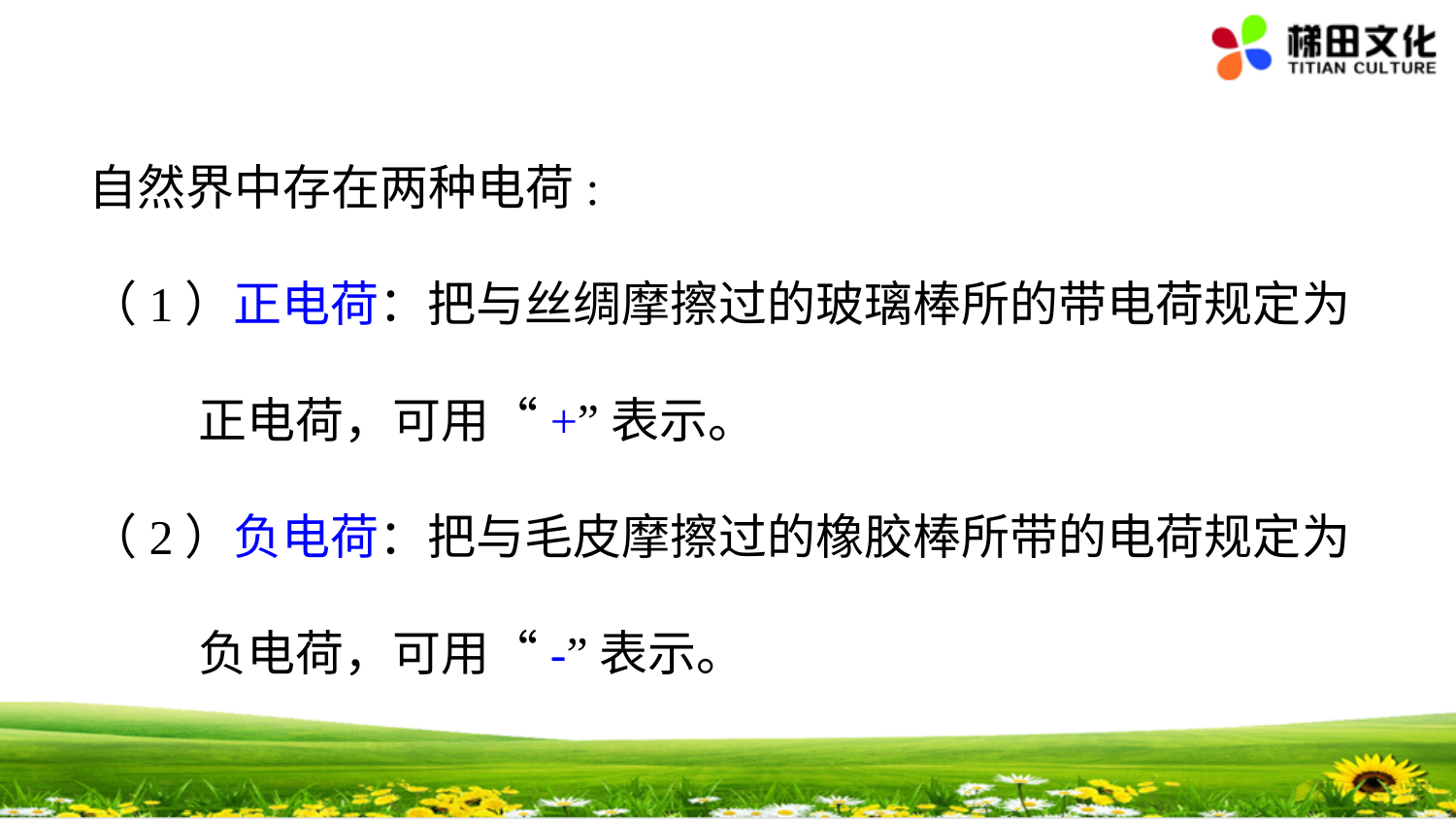

自然界中存在两种电荷:
（1）正电荷：把与丝绸摩擦过的玻璃棒所的带电荷规定为
         正电荷，可用“+”表示。
（2）负电荷：把与毛皮摩擦过的橡胶棒所带的电荷规定为
         负电荷，可用“-”表示。